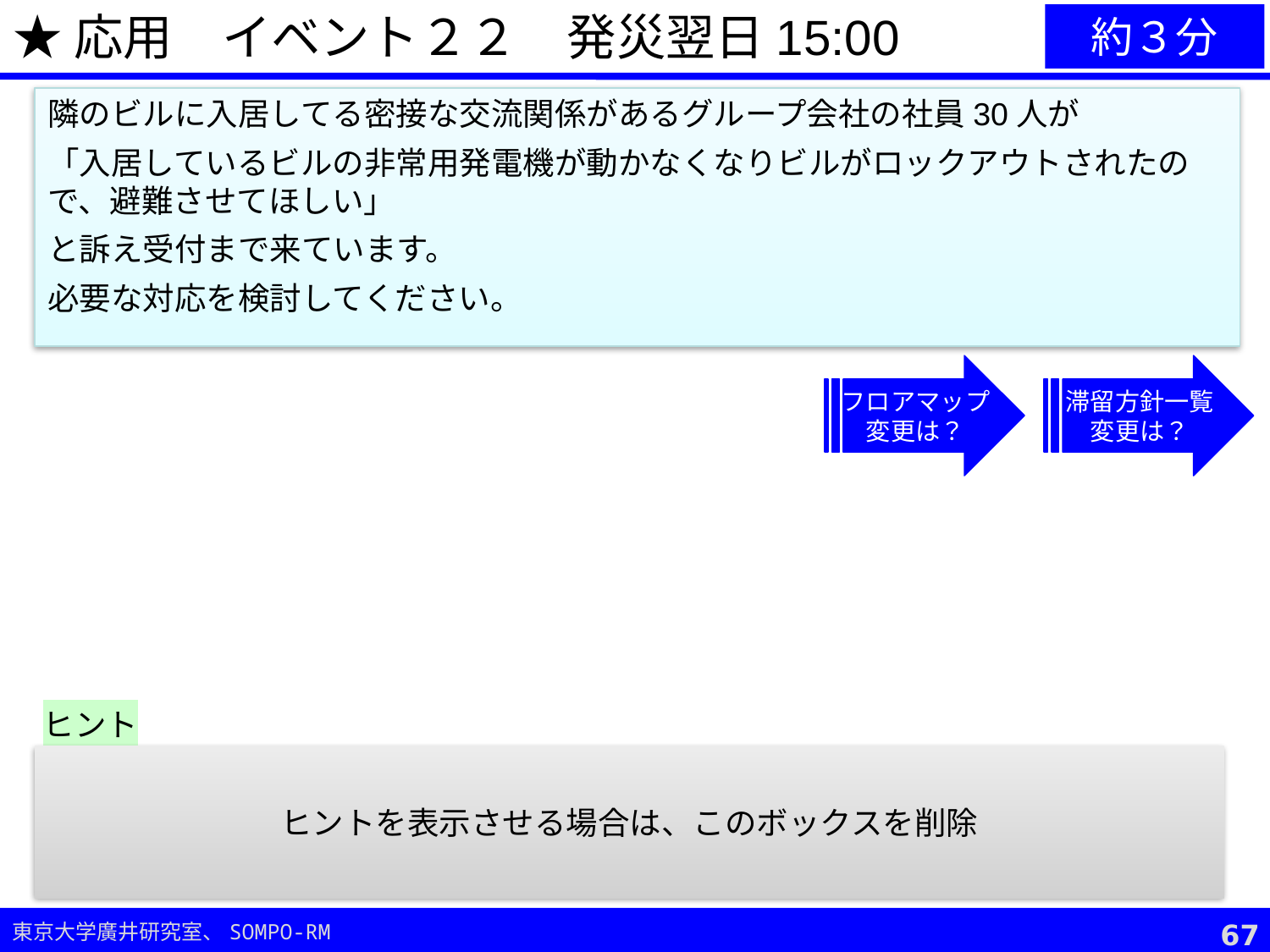

★応用　イベント２２　発災翌日15:00
約３分
隣のビルに入居してる密接な交流関係があるグループ会社の社員30人が
「入居しているビルの非常用発電機が動かなくなりビルがロックアウトされたので、避難させてほしい」
と訴え受付まで来ています。
必要な対応を検討してください。
フロアマップ
変更は？
滞留方針一覧
変更は？
ヒント
受け入れるスペースの余剰は？
備蓄品（簡易トイレを含む）の余剰は？
受け入れる場合に必要な配慮や、依頼事項は？
受け入れない場合、代わりに提供できる情報は？
ヒントを表示させる場合は、このボックスを削除
67